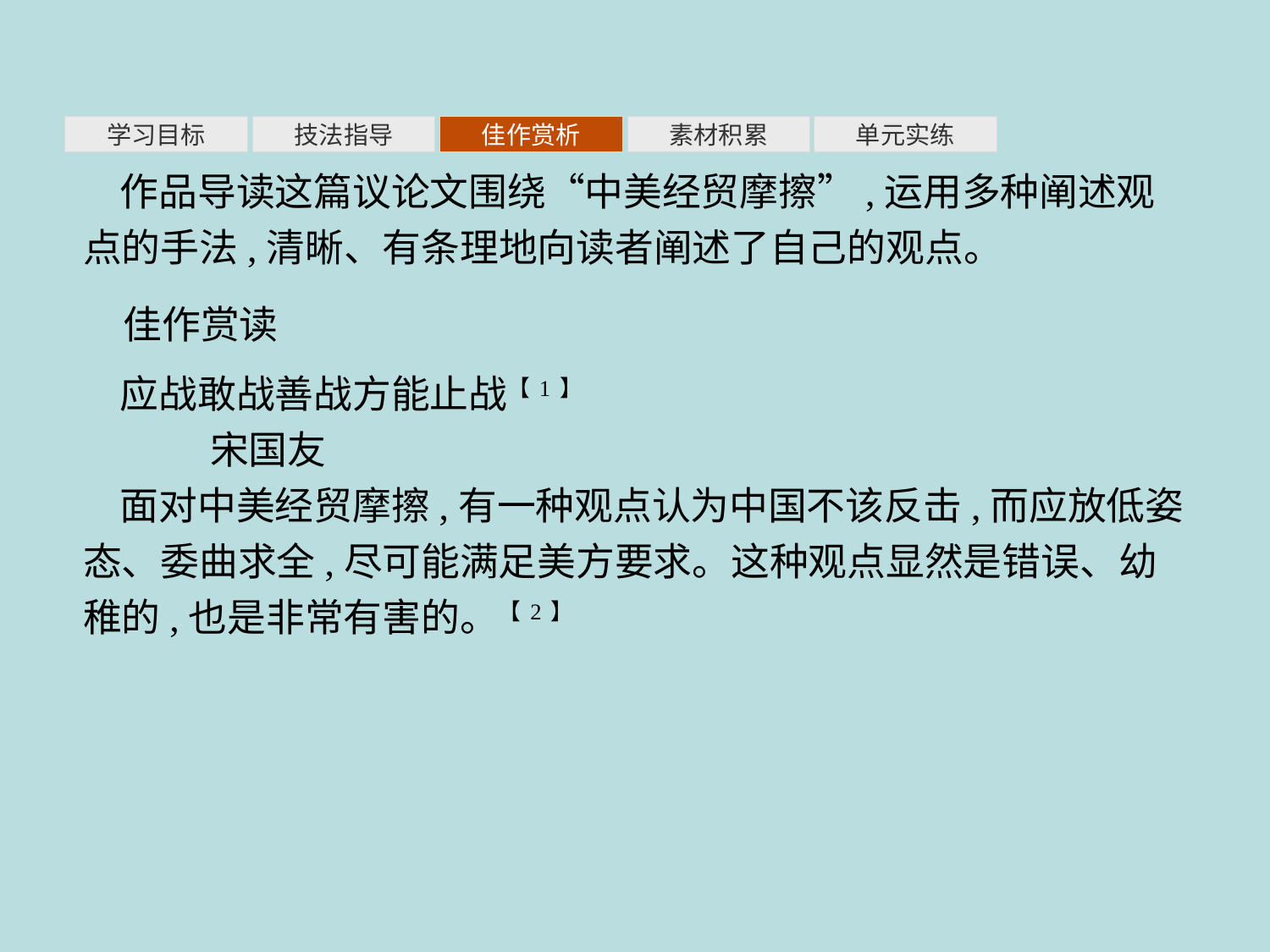

素材积累
学习目标
技法指导
佳作赏析
单元实练
作品导读这篇议论文围绕“中美经贸摩擦”,运用多种阐述观点的手法,清晰、有条理地向读者阐述了自己的观点。
佳作赏读
应战敢战善战方能止战【1】
	宋国友
面对中美经贸摩擦,有一种观点认为中国不该反击,而应放低姿态、委曲求全,尽可能满足美方要求。这种观点显然是错误、幼稚的,也是非常有害的。【2】